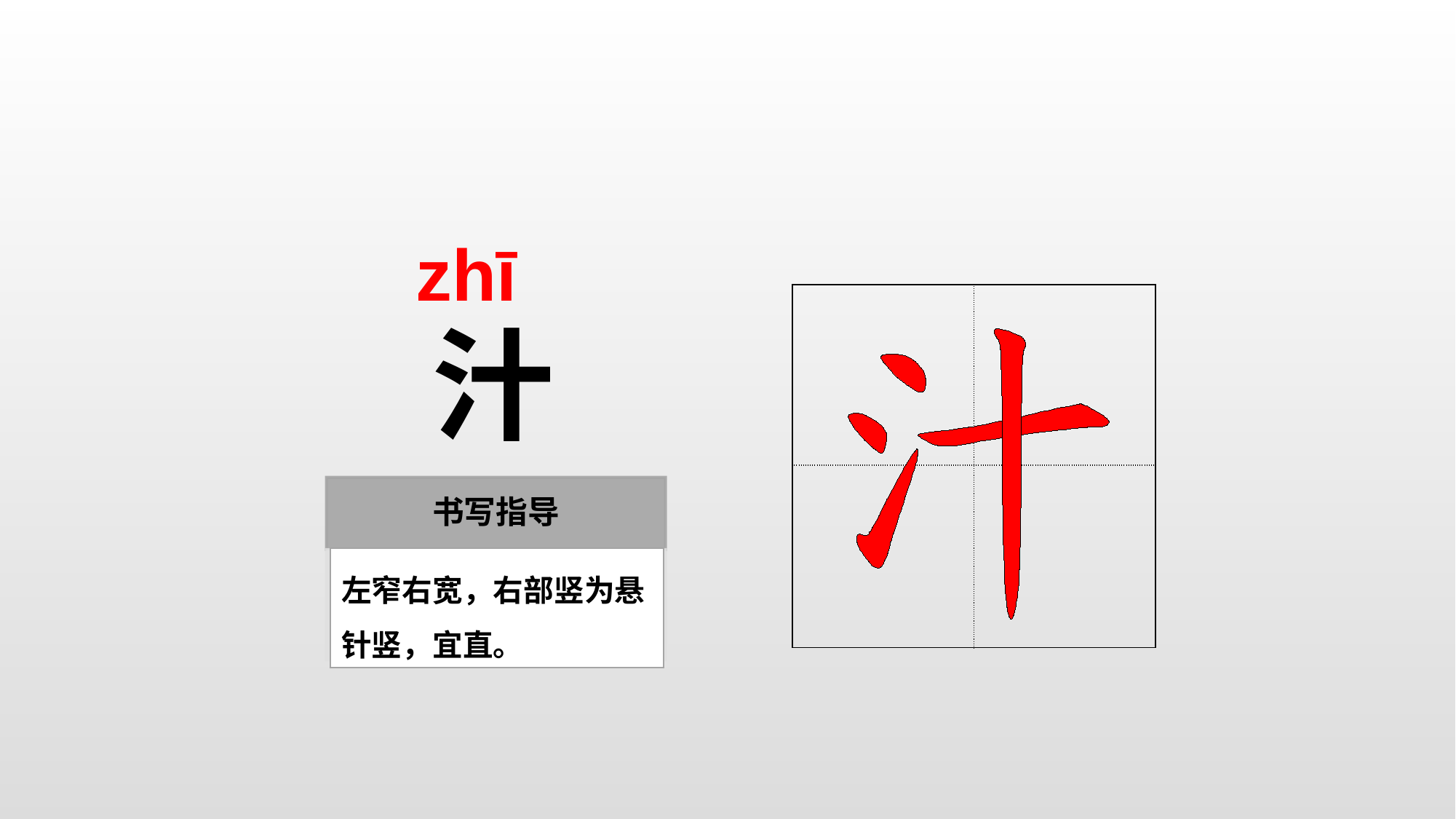

zhī
|  |  |
| --- | --- |
|  |  |
汁

书写指导
左窄右宽，右部竖为悬针竖，宜直。